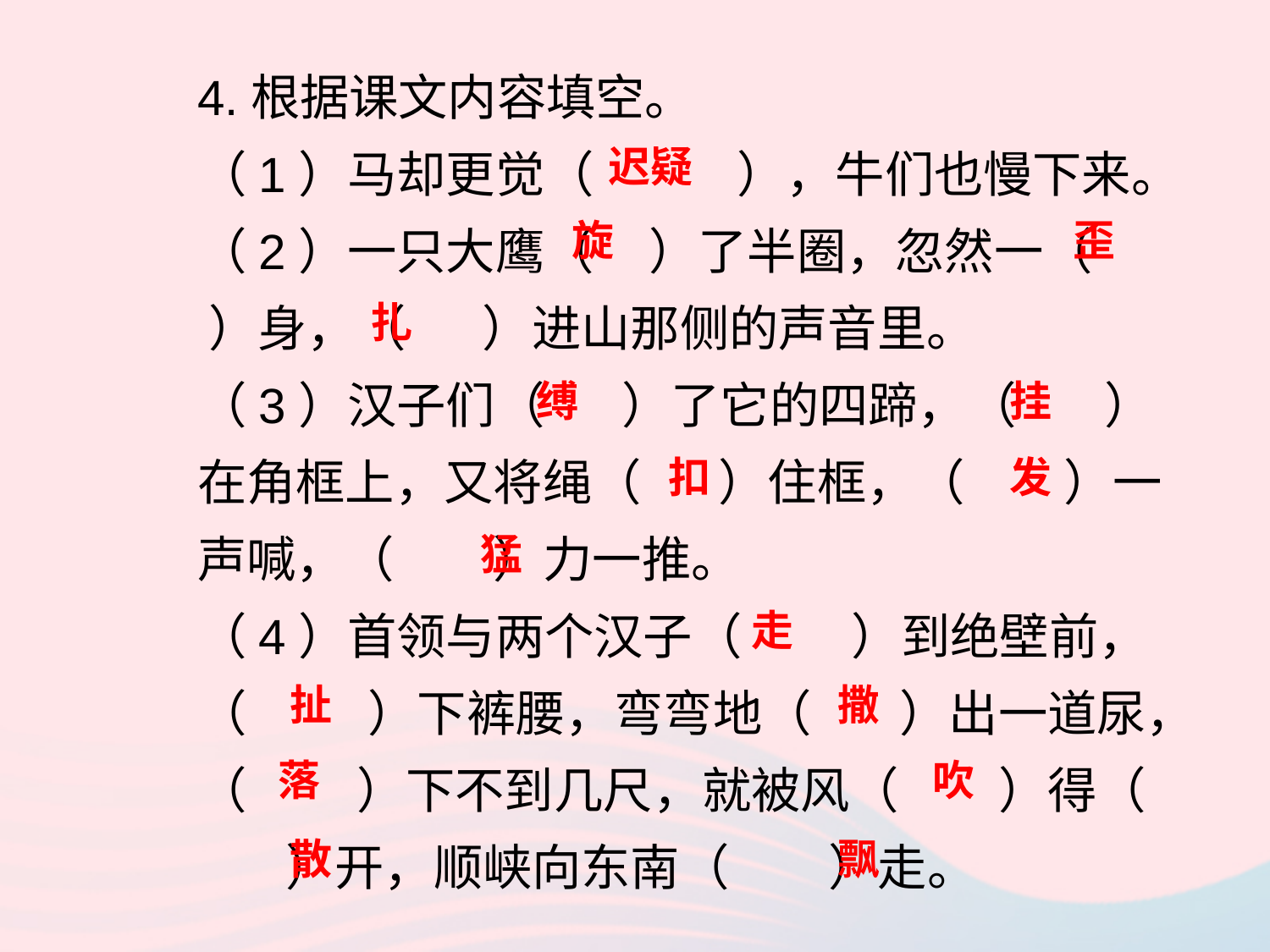

4.根据课文内容填空。
（1）马却更觉（             ），牛们也慢下来。
（2）一只大鹰（     ）了半圈，忽然一（     ）身，（       ）进山那侧的声音里。
（3）汉子们（       ）了它的四蹄，（        ）在角框上，又将绳（       ）住框，（         ）一声喊，（         ）力一推。
（4）首领与两个汉子（          ）到绝壁前，（           ）下裤腰，弯弯地（        ）出一道尿，（          ）下不到几尺，就被风（         ）得（          ）开，顺峡向东南（         ）走。
迟疑
旋
歪
扎
缚
挂
扣
发
猛
走
扯
撒
落
吹
散
飘